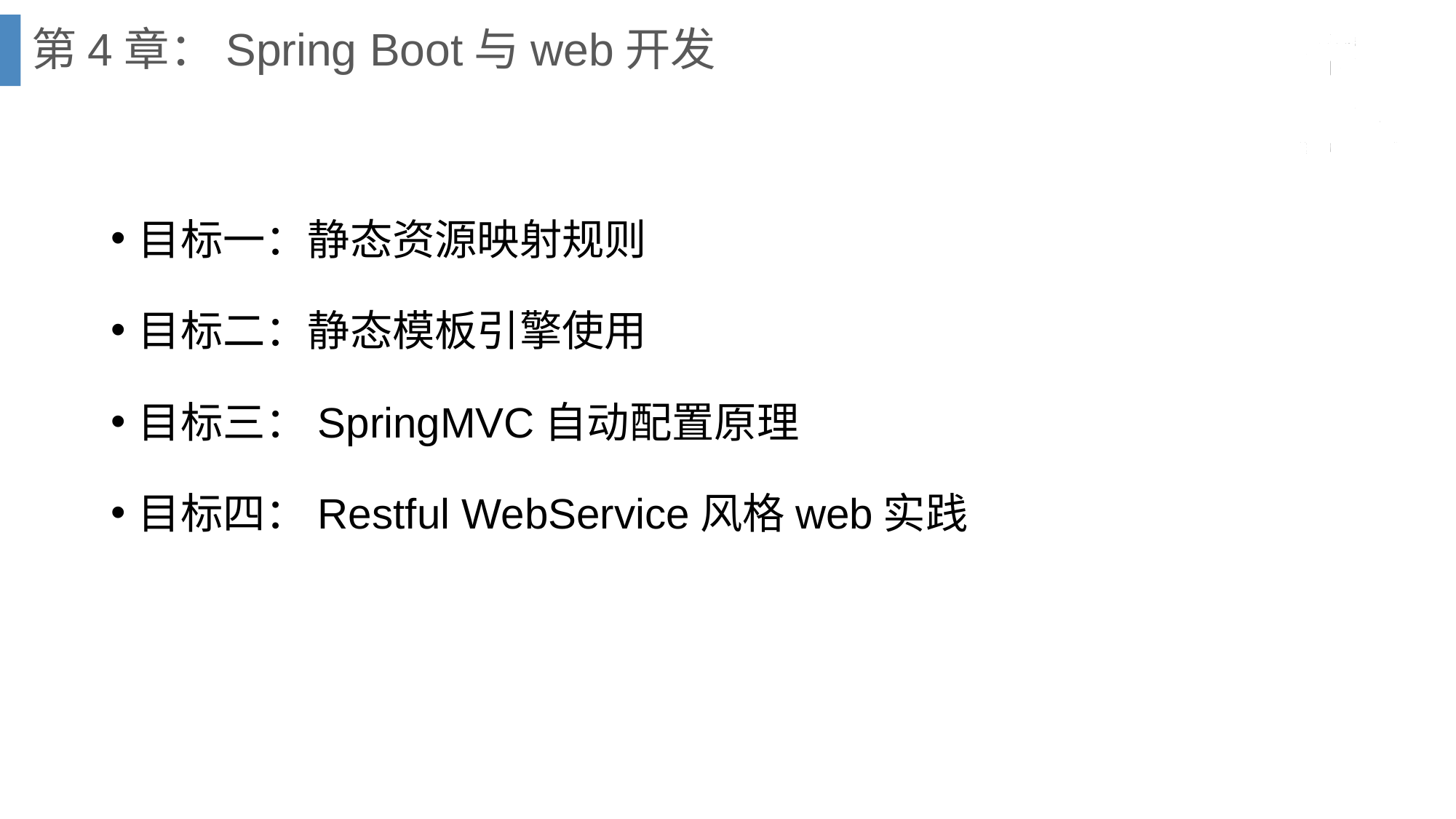

# 第4章：Spring Boot与web开发
目标一：静态资源映射规则
目标二：静态模板引擎使用
目标三：SpringMVC自动配置原理
目标四：Restful WebService风格web实践